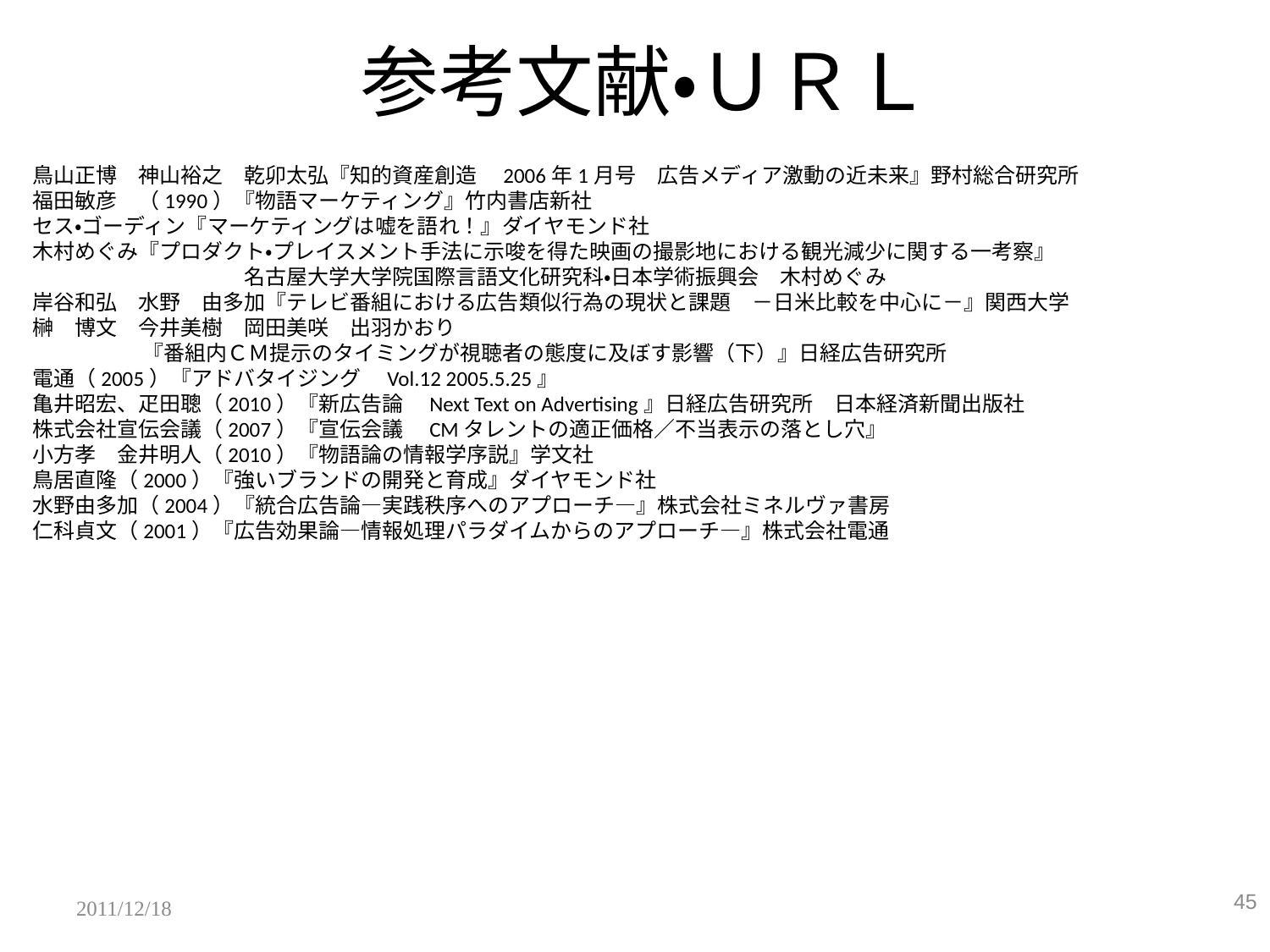

参考文献・ＵＲＬ
鳥山正博　神山裕之　乾卯太弘『知的資産創造　2006年1月号　広告メディア激動の近未来』野村総合研究所
福田敏彦　（1990）『物語マーケティング』竹内書店新社
セス・ゴーディン『マーケティングは嘘を語れ！』ダイヤモンド社
木村めぐみ『プロダクト・プレイスメント手法に示唆を得た映画の撮影地における観光減少に関する一考察』
　　　　　　　　　　名古屋大学大学院国際言語文化研究科・日本学術振興会　木村めぐみ
岸谷和弘　水野　由多加『テレビ番組における広告類似行為の現状と課題　－日米比較を中心に－』関西大学
榊　博文　今井美樹　岡田美咲　出羽かおり
　　　　　 『番組内ＣＭ提示のタイミングが視聴者の態度に及ぼす影響（下）』日経広告研究所
電通（2005）『アドバタイジング　Vol.12 2005.5.25』
亀井昭宏、疋田聰（2010）『新広告論　Next Text on Advertising』日経広告研究所　日本経済新聞出版社
株式会社宣伝会議（2007）『宣伝会議　CMタレントの適正価格／不当表示の落とし穴』
小方孝　金井明人（2010）『物語論の情報学序説』学文社
鳥居直隆（2000）『強いブランドの開発と育成』ダイヤモンド社
水野由多加（2004）『統合広告論―実践秩序へのアプローチ―』株式会社ミネルヴァ書房
仁科貞文（2001）『広告効果論―情報処理パラダイムからのアプローチ―』株式会社電通

45
2011/12/18